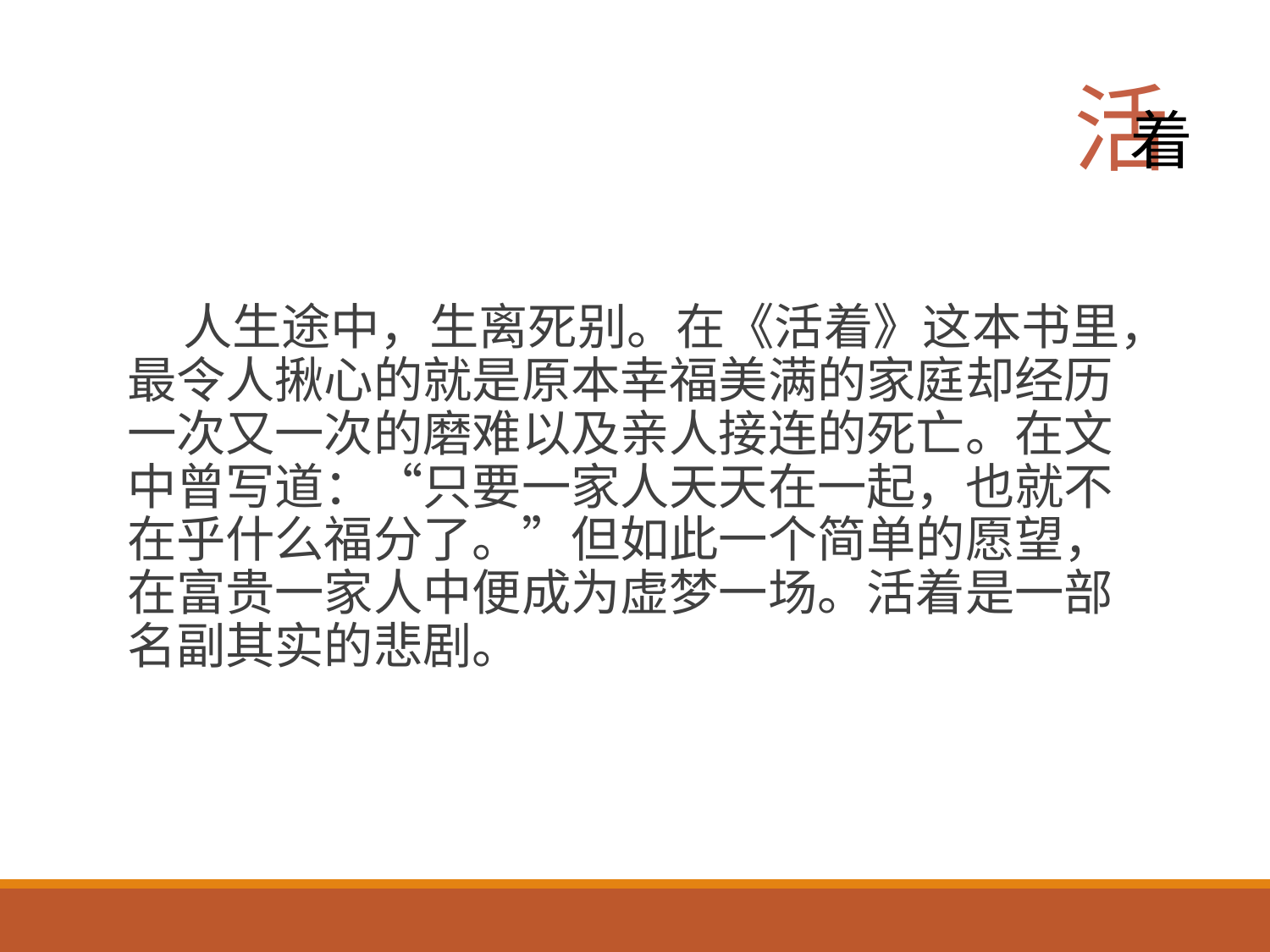

#
活
着
    人生途中，生离死别。在《活着》这本书里，最令人揪心的就是原本幸福美满的家庭却经历一次又一次的磨难以及亲人接连的死亡。在文中曾写道：“只要一家人天天在一起，也就不在乎什么福分了。”但如此一个简单的愿望，在富贵一家人中便成为虚梦一场。活着是一部名副其实的悲剧。